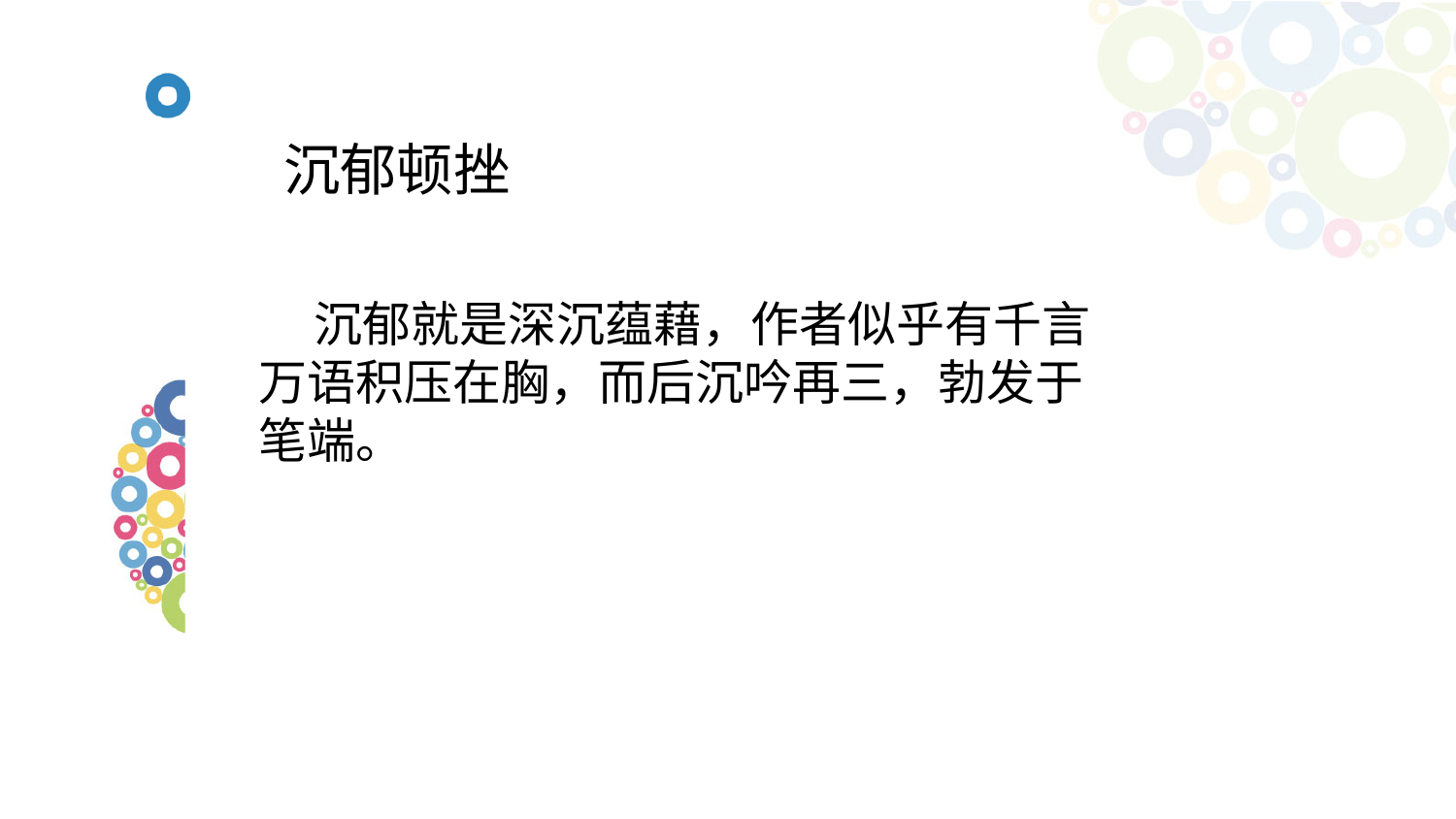

# 沉郁顿挫
    沉郁就是深沉蕴藉，作者似乎有千言万语积压在胸，而后沉吟再三，勃发于笔端。